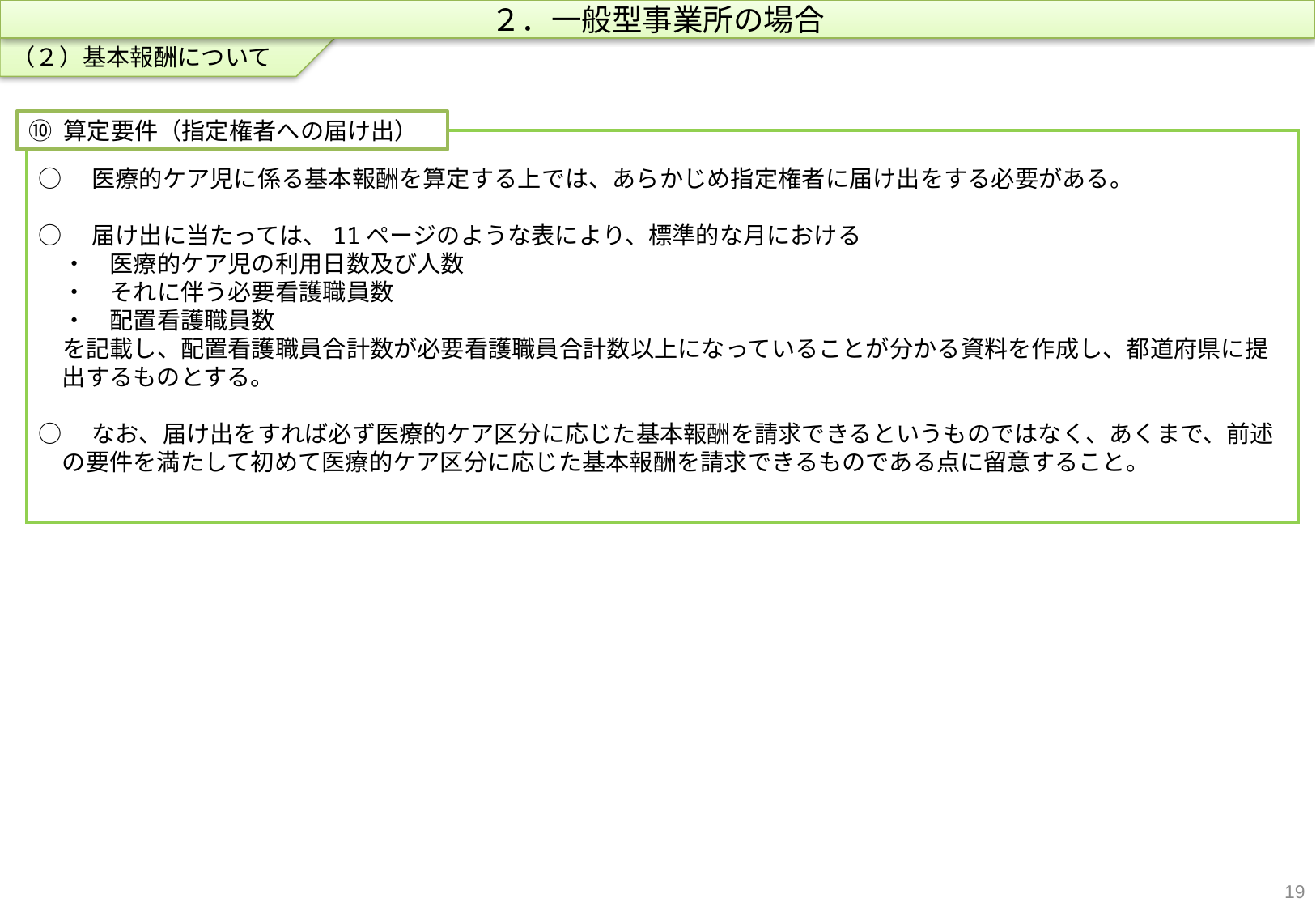

（２）基本報酬について
２．一般型事業所の場合
⑩ 算定要件（指定権者への届け出）
○　医療的ケア児に係る基本報酬を算定する上では、あらかじめ指定権者に届け出をする必要がある。

○　届け出に当たっては、11ページのような表により、標準的な月における
　・　医療的ケア児の利用日数及び人数
　・　それに伴う必要看護職員数
　・　配置看護職員数
　を記載し、配置看護職員合計数が必要看護職員合計数以上になっていることが分かる資料を作成し、都道府県に提出するものとする。

○　なお、届け出をすれば必ず医療的ケア区分に応じた基本報酬を請求できるというものではなく、あくまで、前述の要件を満たして初めて医療的ケア区分に応じた基本報酬を請求できるものである点に留意すること。
19